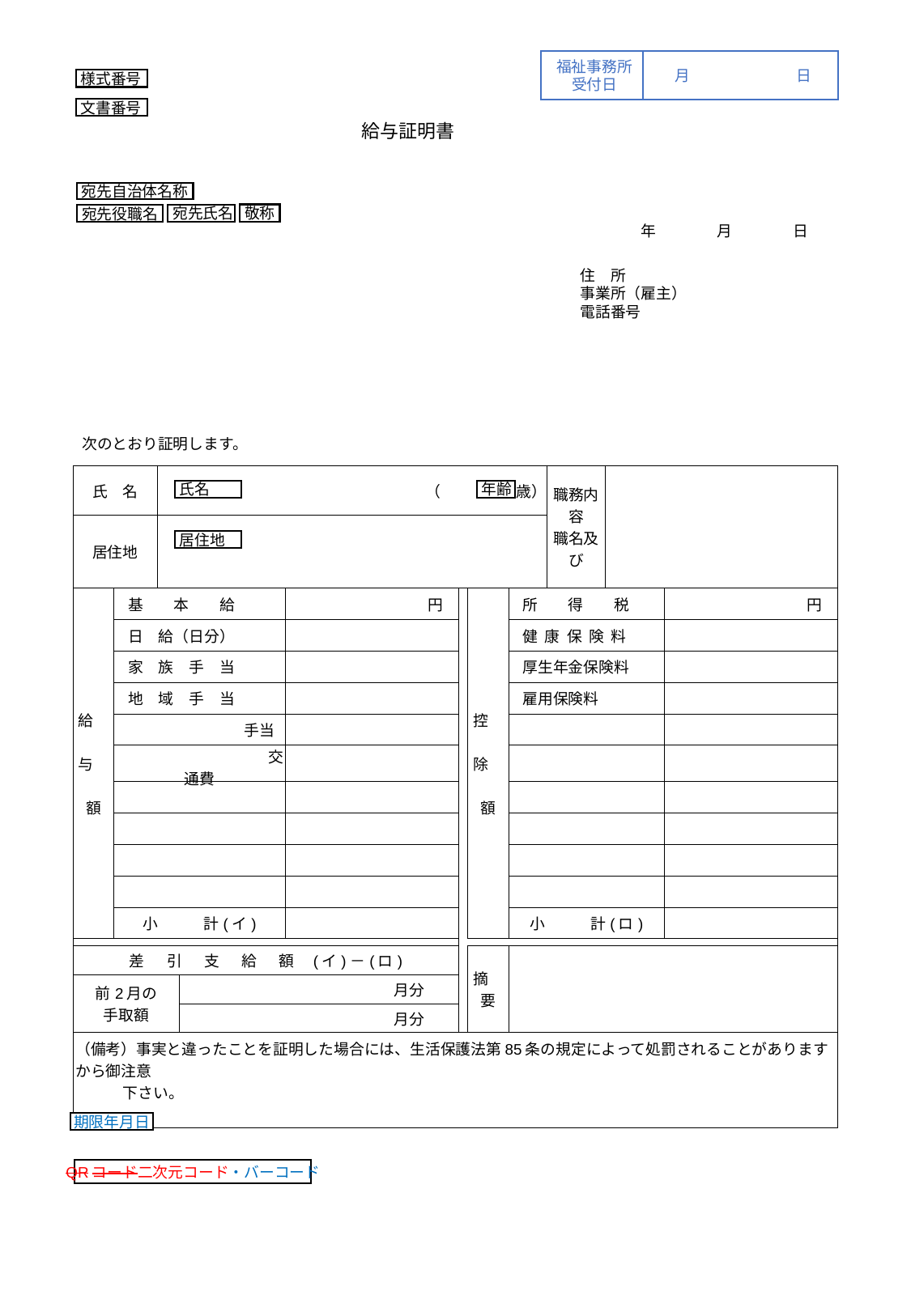

福祉事務所
受付日
月	日
様式番号
文書番号
給与証明書
宛先自治体名称
敬称
宛先氏名
宛先役職名
　　　　年　　　　月　　　　日
住　所
事業所（雇主）
電話番号
次のとおり証明します。
| 氏　名 |  | （　　　　　歳） |  |  |  |  |  | 職務内容 職名及び |  |  |
| --- | --- | --- | --- | --- | --- | --- | --- | --- | --- | --- |
| 居住地 |  |  |  |  |  |  |  |  |  |  |
| 給　　　与　　　額 | 基　　本　　給 |  |  | 円 |  | 控　　　除　　　額 | 所　　得　　税 |  |  | 円 |
|  | 日　給（日分） |  |  |  |  |  | 健 康 保 険 料 |  |  |  |
|  | 家　族　手　当 |  |  |  |  |  | 厚生年金保険料 |  |  |  |
|  | 地　域　手　当 |  |  |  |  |  | 雇用保険料 |  |  |  |
|  | 手当 |  |  |  |  |  |  |  |  |  |
|  | 交通費 |  |  |  |  |  |  |  |  |  |
|  |  |  |  |  |  |  |  |  |  |  |
|  |  |  |  |  |  |  |  |  |  |  |
|  |  |  |  |  |  |  |  |  |  |  |
|  |  |  |  |  |  |  |  |  |  |  |
|  | 小　　　計(イ) |  |  |  |  |  | 小　　　計(ロ) |  |  |  |
|  |  |  |  |  |  |  |  |  |  |  |
| 差　 引　 支　 給　 額　(イ)－(ロ) |  |  |  |  |  | 摘　要 |  |  |  |  |
| 前2月の 手取額 |  |  | 月分 |  |  |  |  |  |  |  |
|  |  |  | 月分 |  |  |  |  |  |  |  |
| （備考）事実と違ったことを証明した場合には、生活保護法第85条の規定によって処罰されることがありますから御注意 下さい。 |  |  |  |  |  |  |  |  |  |  |
氏名
年齢
居住地
期限年月日
QRコード二次元コード・バーコード